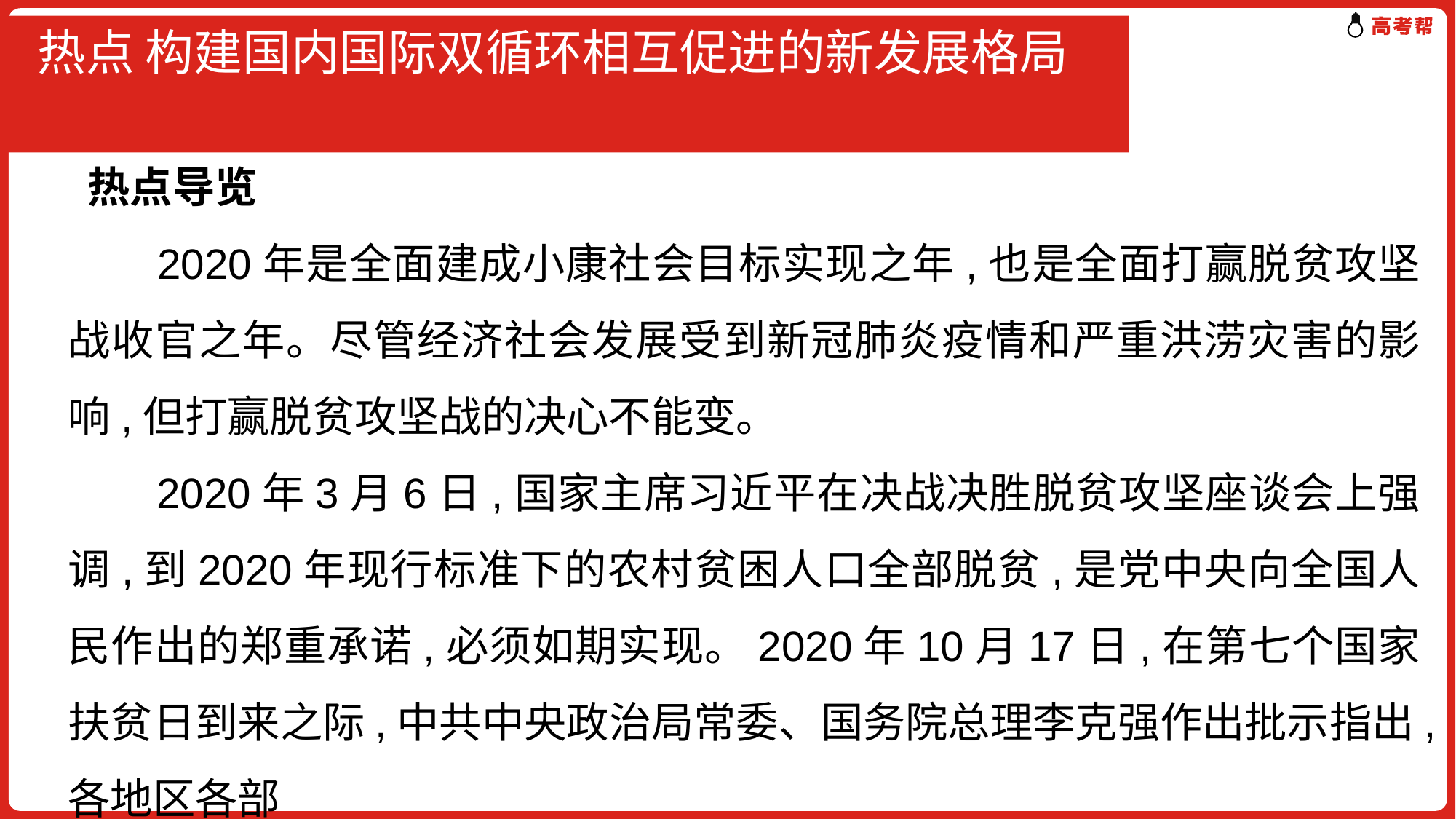

# 热点 构建国内国际双循环相互促进的新发展格局
 热点导览
       2020年是全面建成小康社会目标实现之年,也是全面打赢脱贫攻坚战收官之年。尽管经济社会发展受到新冠肺炎疫情和严重洪涝灾害的影响,但打赢脱贫攻坚战的决心不能变。
       2020年3月6日,国家主席习近平在决战决胜脱贫攻坚座谈会上强调,到2020年现行标准下的农村贫困人口全部脱贫,是党中央向全国人民作出的郑重承诺,必须如期实现。2020年10月17日,在第七个国家扶贫日到来之际,中共中央政治局常委、国务院总理李克强作出批示指出,各地区各部